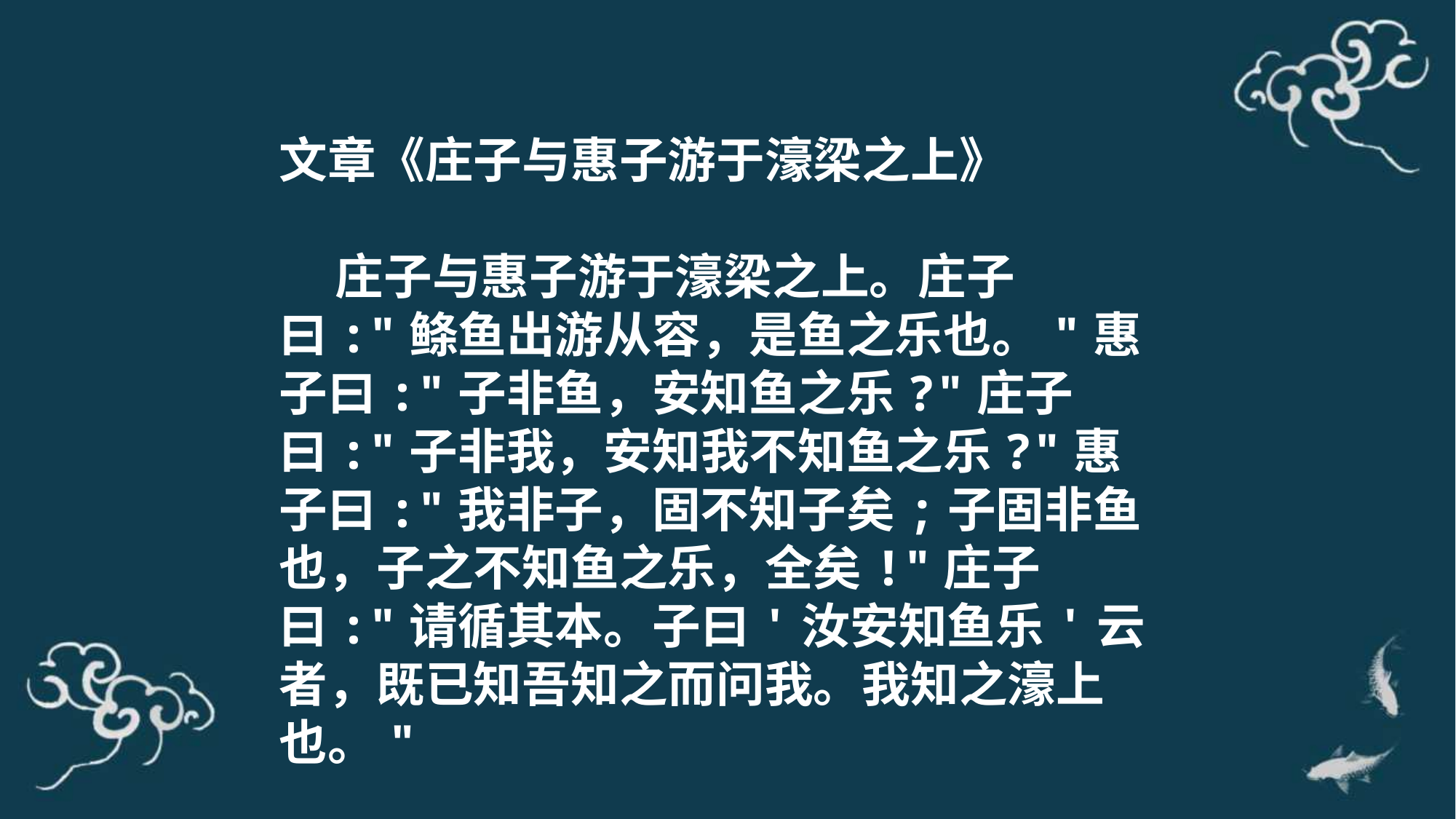

文章《庄子与惠子游于濠梁之上》

    庄子与惠子游于濠梁之上。庄子曰:"鲦鱼出游从容，是鱼之乐也。"惠子曰:"子非鱼，安知鱼之乐?"庄子曰:"子非我，安知我不知鱼之乐?"惠子曰:"我非子，固不知子矣;子固非鱼也，子之不知鱼之乐，全矣!"庄子曰:"请循其本。子曰'汝安知鱼乐'云者，既已知吾知之而问我。我知之濠上也。"